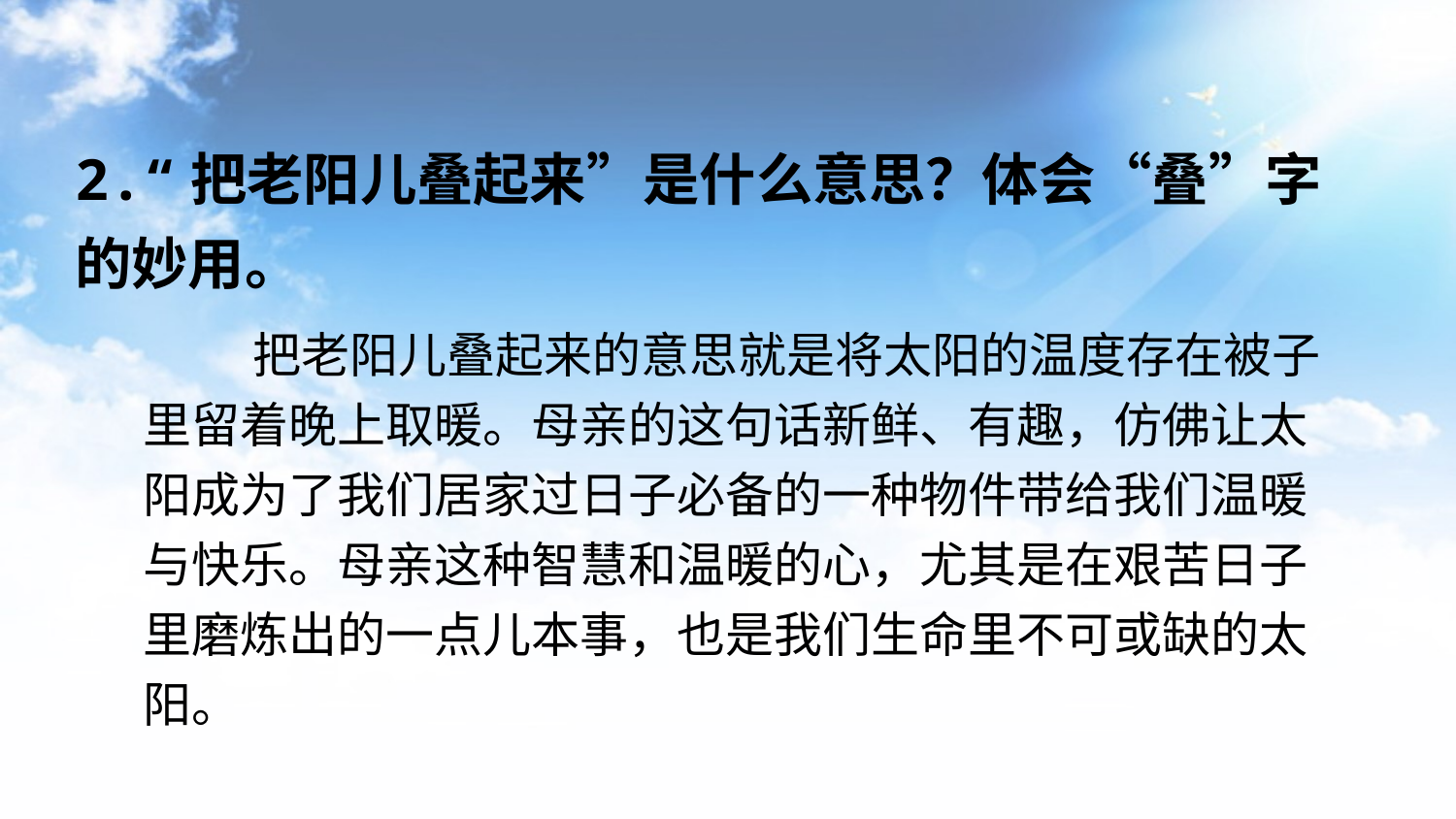

2.“把老阳儿叠起来”是什么意思？体会“叠”字的妙用。
         把老阳儿叠起来的意思就是将太阳的温度存在被子里留着晚上取暖。母亲的这句话新鲜、有趣，仿佛让太阳成为了我们居家过日子必备的一种物件带给我们温暖与快乐。母亲这种智慧和温暖的心，尤其是在艰苦日子里磨炼出的一点儿本事，也是我们生命里不可或缺的太阳。